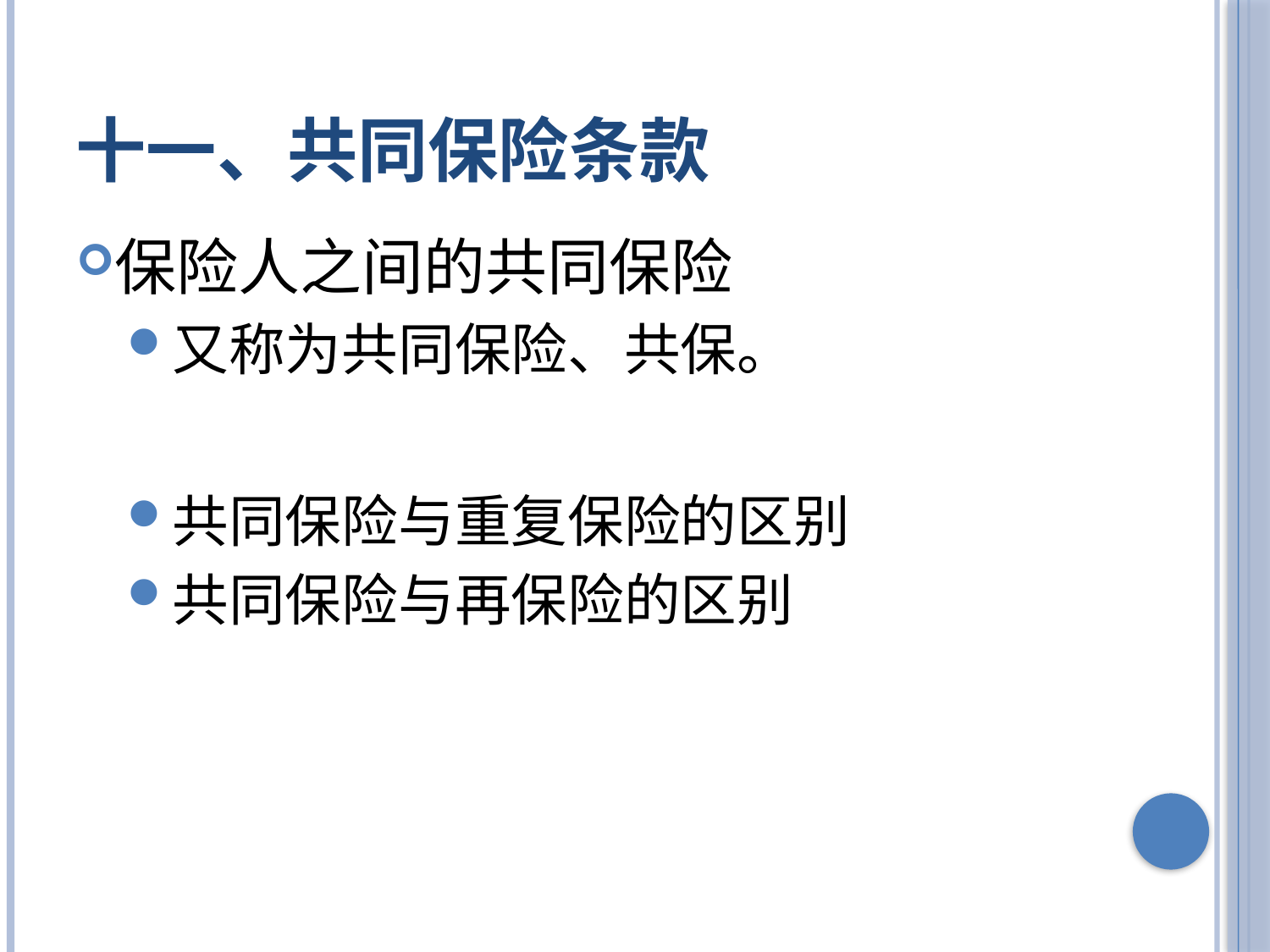

# 十一、共同保险条款
保险人之间的共同保险
又称为共同保险、共保。

共同保险与重复保险的区别
共同保险与再保险的区别